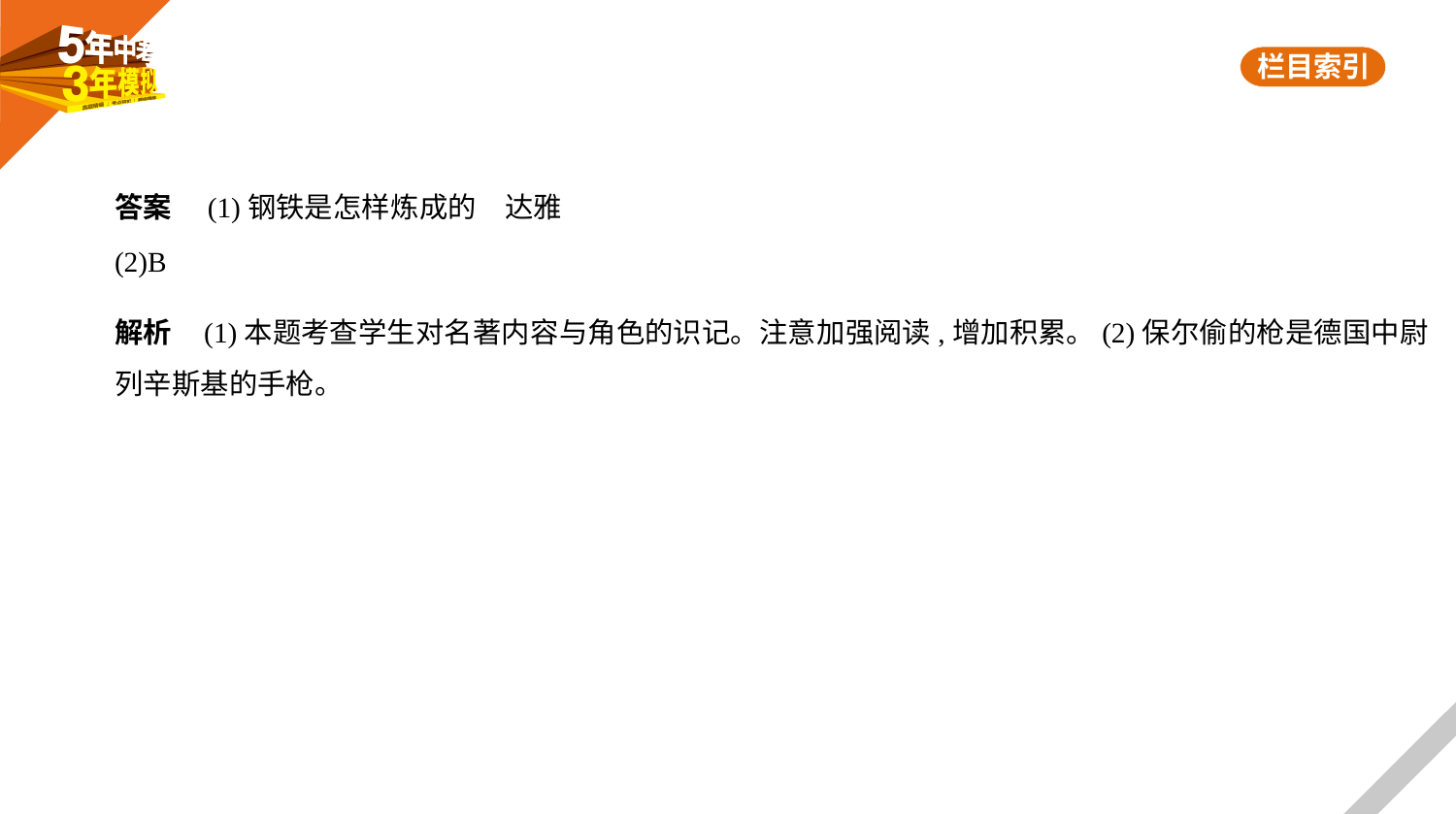

答案　(1)钢铁是怎样炼成的　达雅
(2)B
解析    (1)本题考查学生对名著内容与角色的识记。注意加强阅读,增加积累。(2)保尔偷的枪是德国中尉
列辛斯基的手枪。